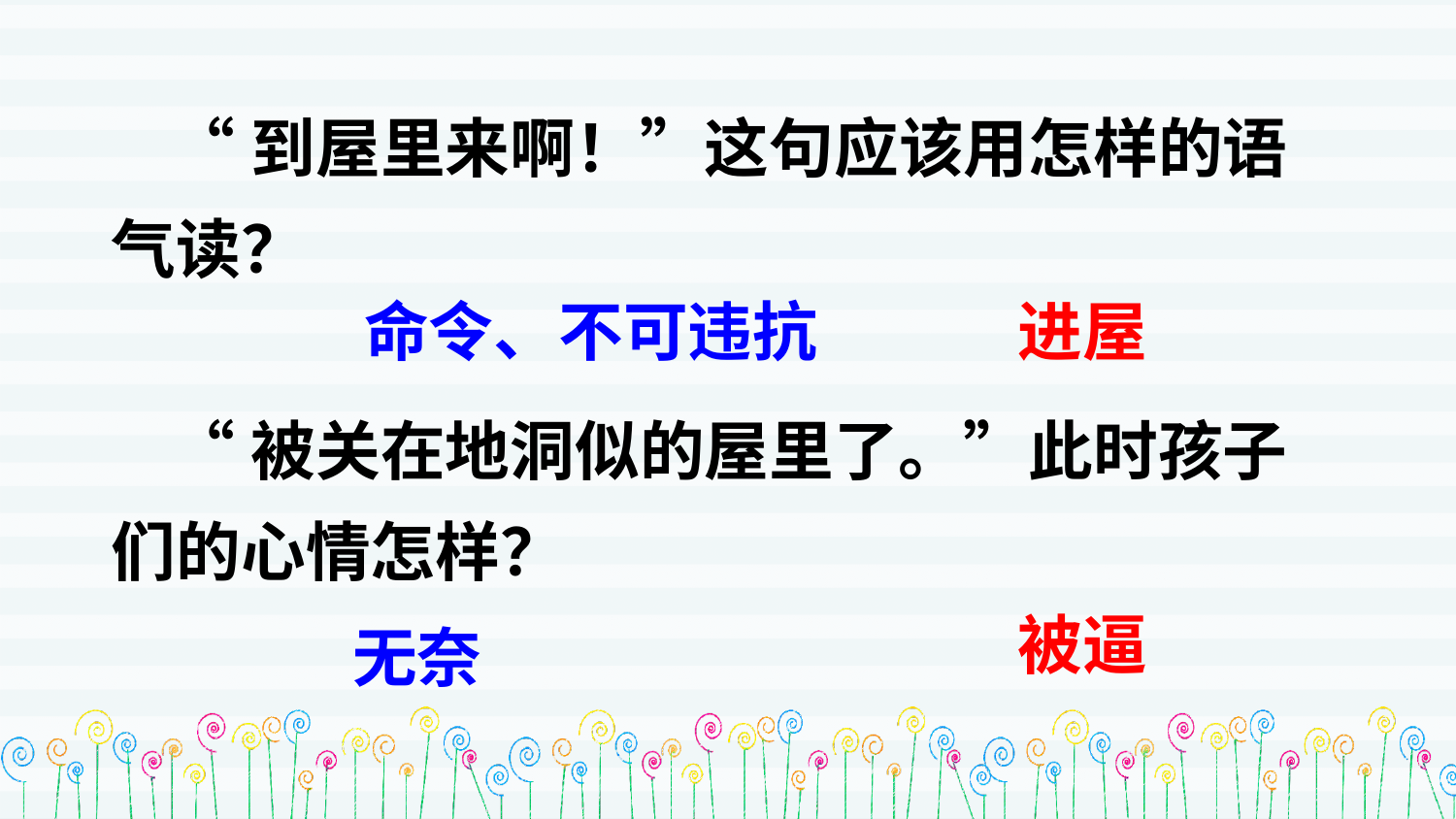

“到屋里来啊！”这句应该用怎样的语气读？
命令、不可违抗
进屋
    “被关在地洞似的屋里了。”此时孩子们的心情怎样？
被逼
无奈